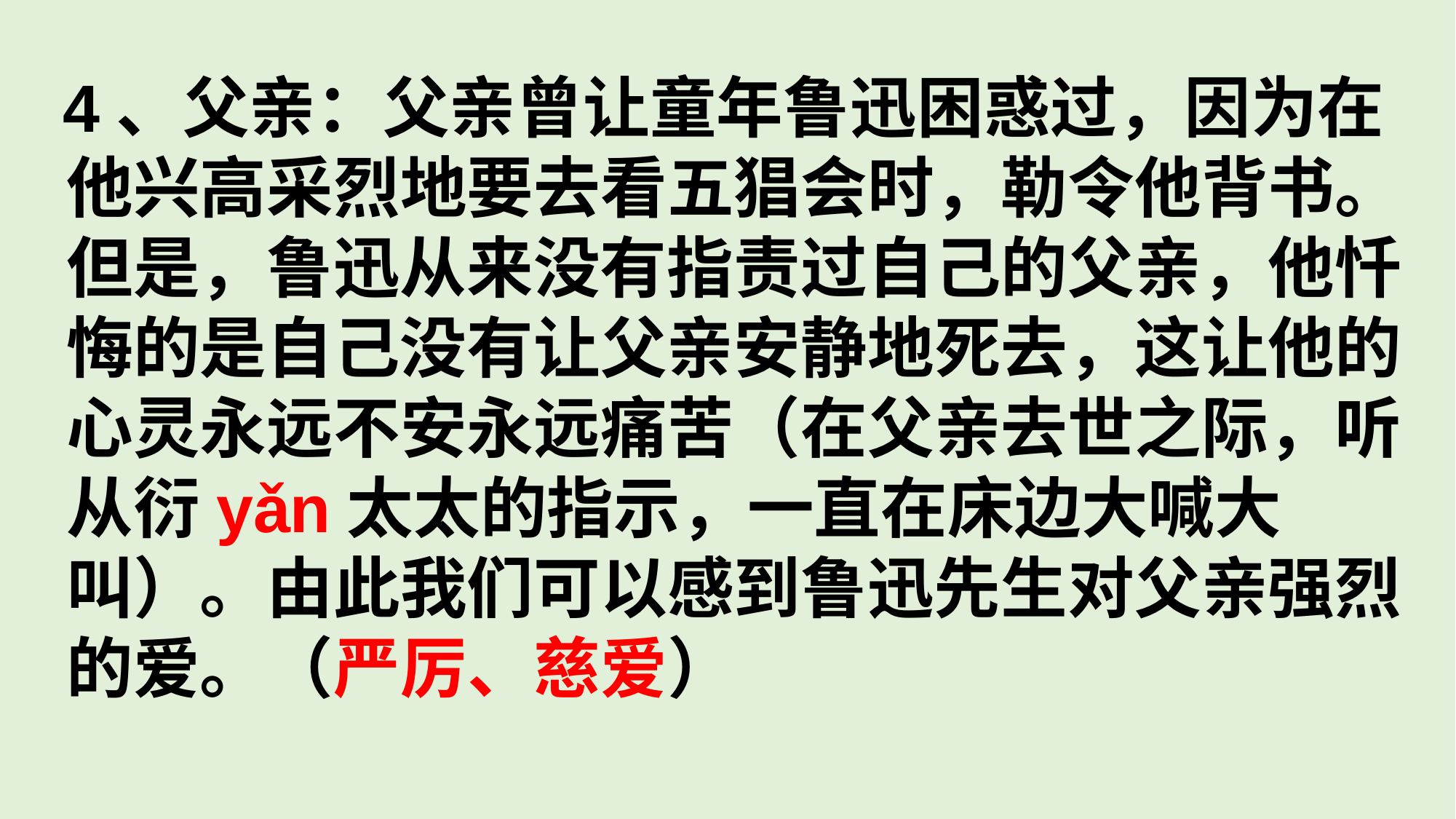

#
  4、父亲：父亲曾让童年鲁迅困惑过，因为在他兴高采烈地要去看五猖会时，勒令他背书。但是，鲁迅从来没有指责过自己的父亲，他忏悔的是自己没有让父亲安静地死去，这让他的心灵永远不安永远痛苦（在父亲去世之际，听从衍yǎn太太的指示，一直在床边大喊大叫）。由此我们可以感到鲁迅先生对父亲强烈的爱。（严厉、慈爱）